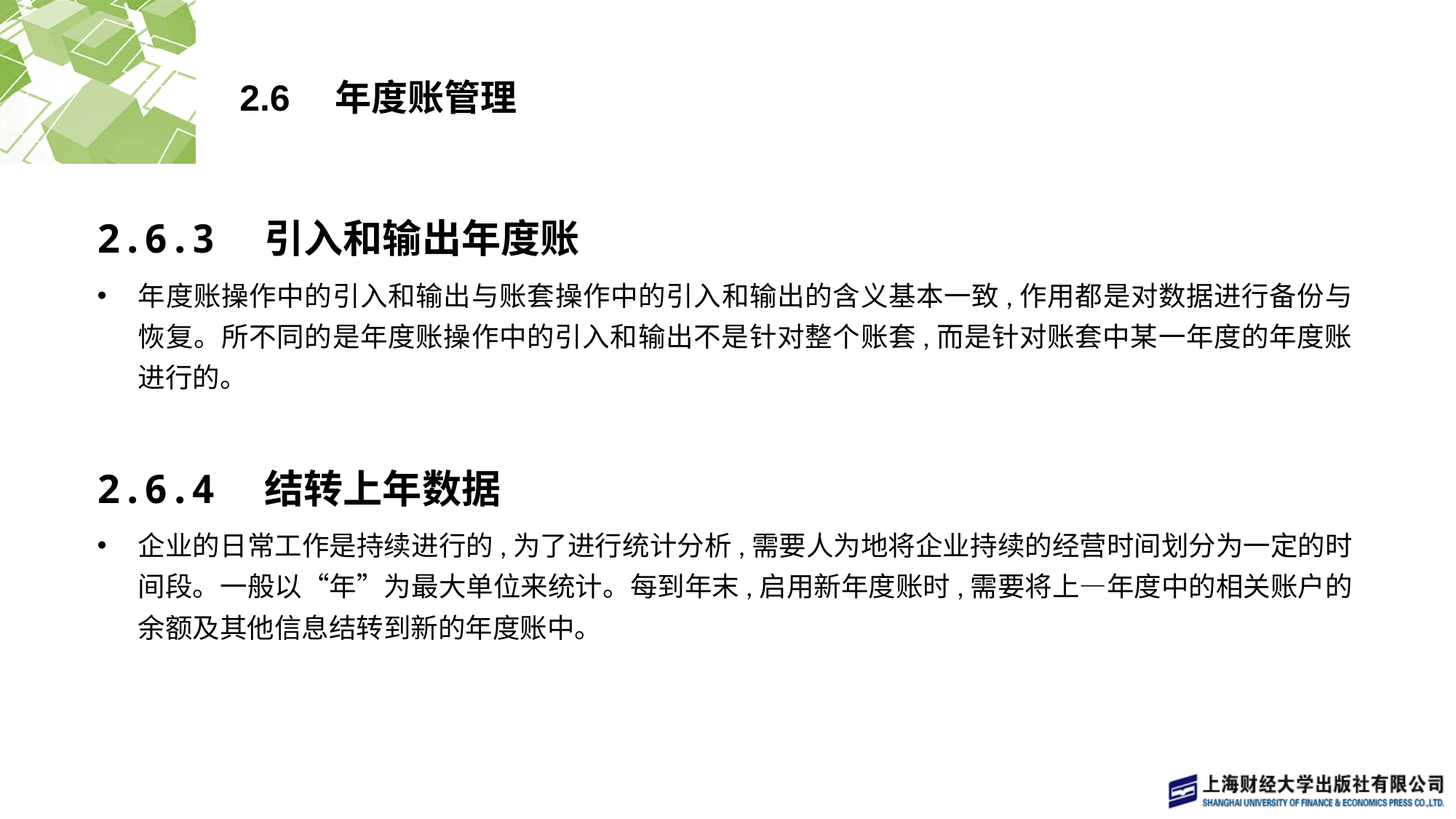

# 2.6　年度账管理
2.6.3　引入和输出年度账
年度账操作中的引入和输出与账套操作中的引入和输出的含义基本一致,作用都是对数据进行备份与恢复。所不同的是年度账操作中的引入和输出不是针对整个账套,而是针对账套中某一年度的年度账进行的。

2.6.4　结转上年数据
企业的日常工作是持续进行的,为了进行统计分析,需要人为地将企业持续的经营时间划分为一定的时间段。一般以“年”为最大单位来统计。每到年末,启用新年度账时,需要将上—年度中的相关账户的余额及其他信息结转到新的年度账中。